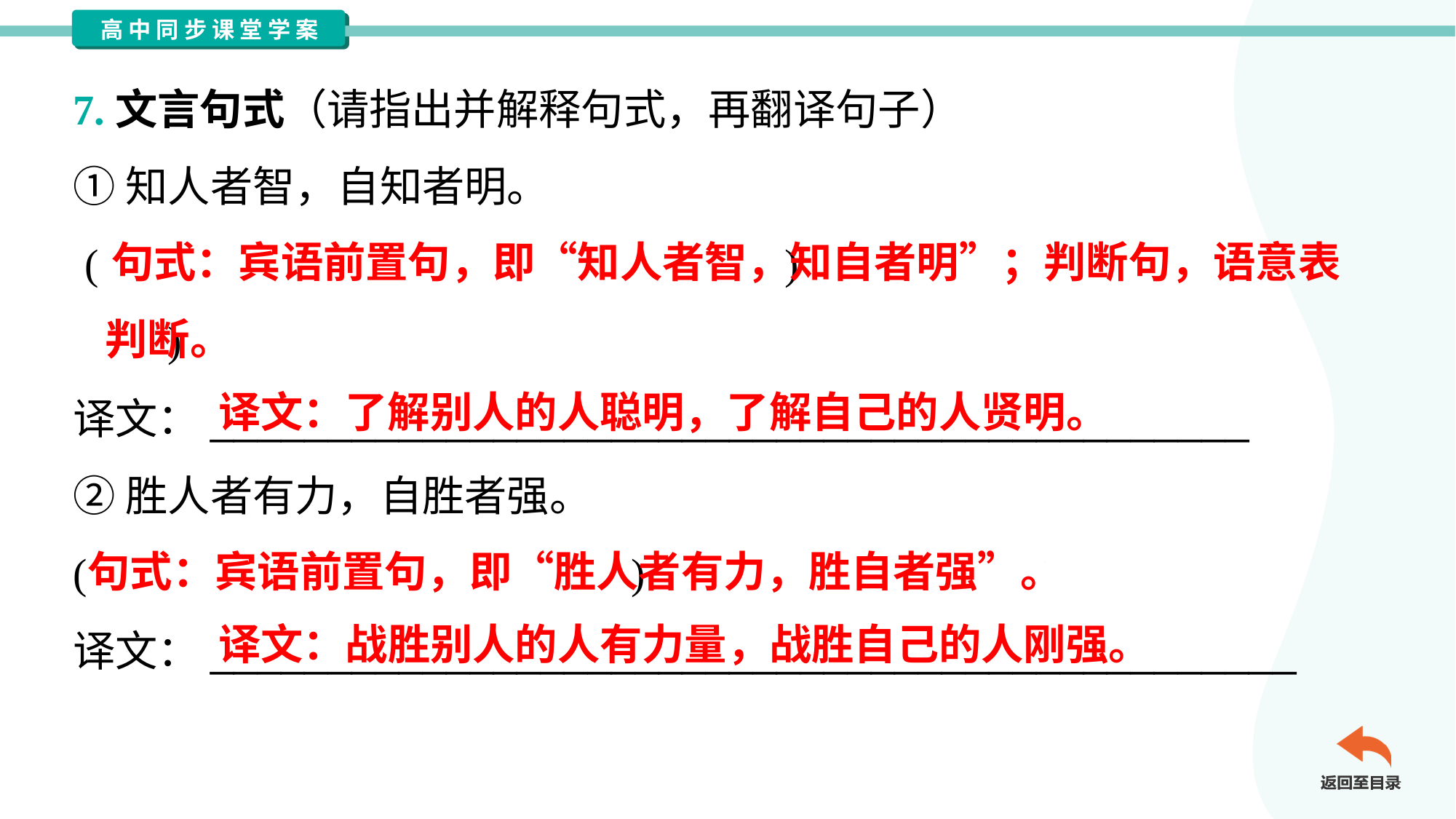

7.文言句式（请指出并解释句式，再翻译句子）
①知人者智，自知者明。
 (                                                          )
        )
译文：____________________________________________
②胜人者有力，自胜者强。
(                                              )
译文：______________________________________________
句式：宾语前置句，即“知人者智，知自者明”；判断句，语意表
判断。
译文：了解别人的人聪明，了解自己的人贤明。
句式：宾语前置句，即“胜人者有力，胜自者强”。
译文：战胜别人的人有力量，战胜自己的人刚强。